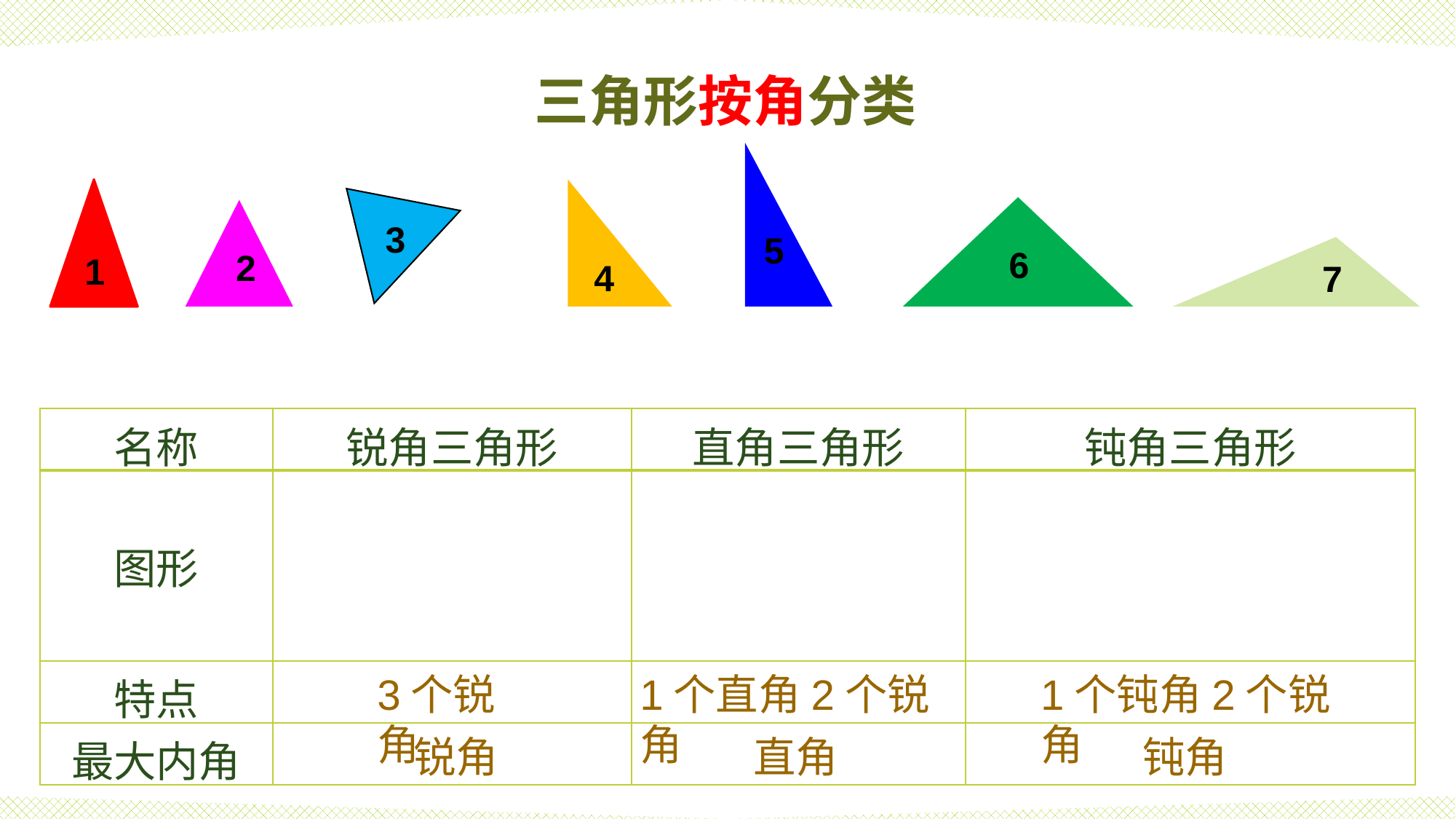

三角形按角分类

5

3

1

4

6

2

7
| 名称 | 锐角三角形 | 直角三角形 | 钝角三角形 |
| --- | --- | --- | --- |
| 图形 |  |  |  |
| 特点 |  |  |  |
| 最大内角 |  |  |  |
1个直角2个锐角
3个锐角
1个钝角2个锐角
直角
锐角
钝角